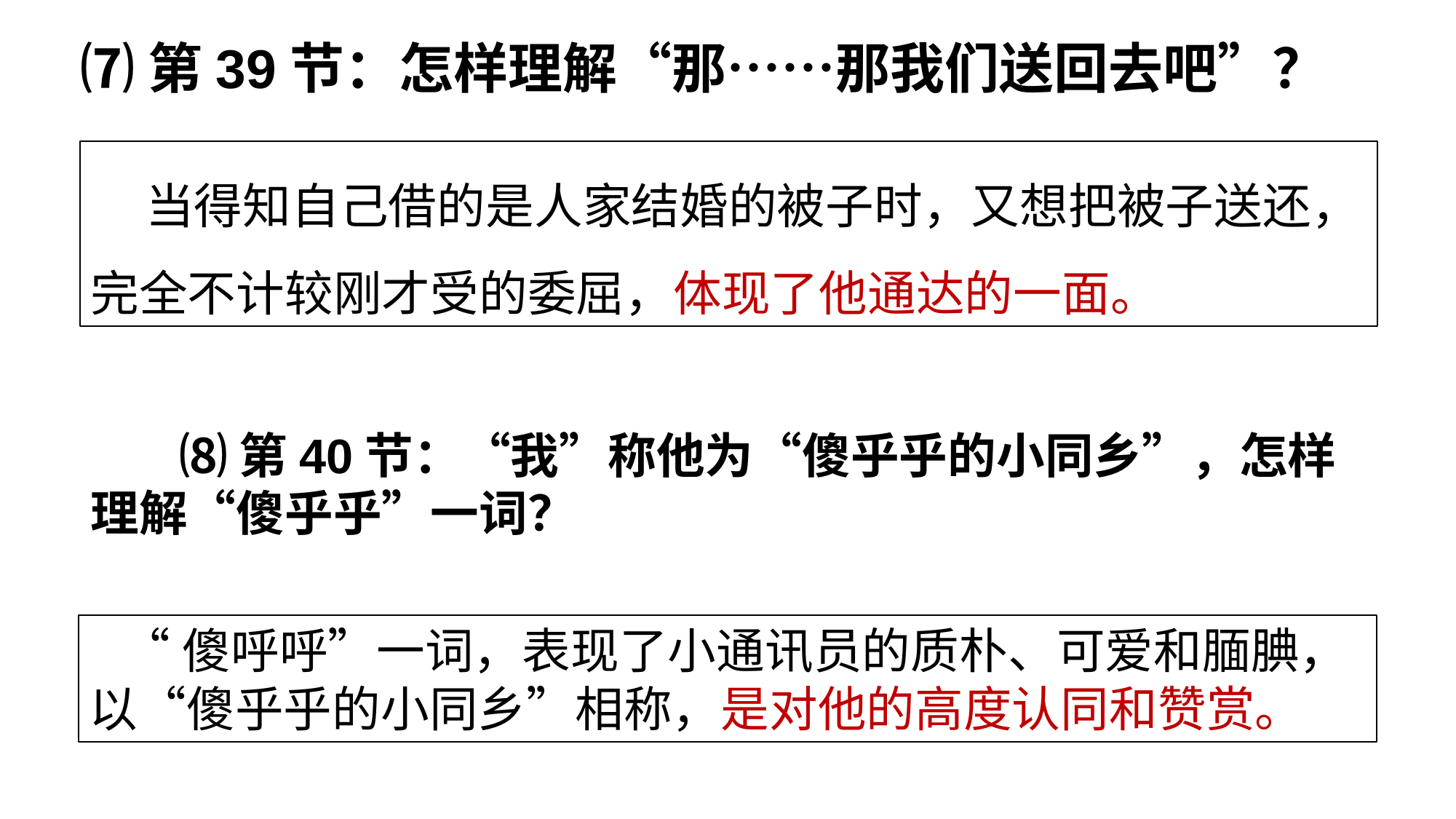

⑺第39节：怎样理解“那……那我们送回去吧”？
    当得知自己借的是人家结婚的被子时，又想把被子送还，完全不计较刚才受的委屈，体现了他通达的一面。
        ⑻第40节：“我”称他为“傻乎乎的小同乡”，怎样理解“傻乎乎”一词？
   “傻呼呼”一词，表现了小通讯员的质朴、可爱和腼腆，以“傻乎乎的小同乡”相称，是对他的高度认同和赞赏。